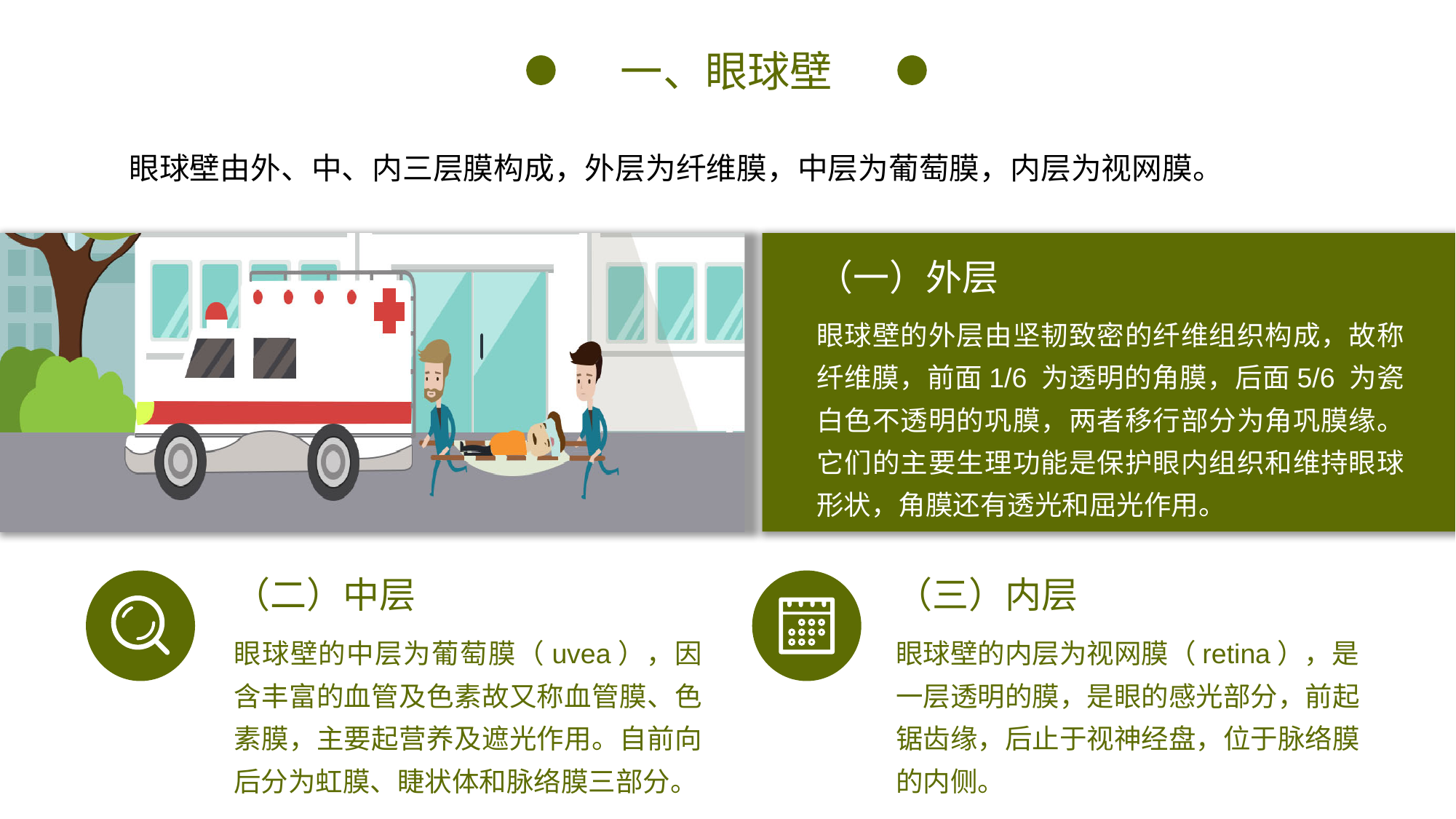

一、眼球壁

眼球壁由外、中、内三层膜构成，外层为纤维膜，中层为葡萄膜，内层为视网膜。

（一）外层
眼球壁的外层由坚韧致密的纤维组织构成，故称纤维膜，前面1/6 为透明的角膜，后面5/6 为瓷白色不透明的巩膜，两者移行部分为角巩膜缘。它们的主要生理功能是保护眼内组织和维持眼球形状，角膜还有透光和屈光作用。
（二）中层
（三）内层

眼球壁的中层为葡萄膜（uvea），因含丰富的血管及色素故又称血管膜、色素膜，主要起营养及遮光作用。自前向后分为虹膜、睫状体和脉络膜三部分。
眼球壁的内层为视网膜（retina），是一层透明的膜，是眼的感光部分，前起锯齿缘，后止于视神经盘，位于脉络膜的内侧。